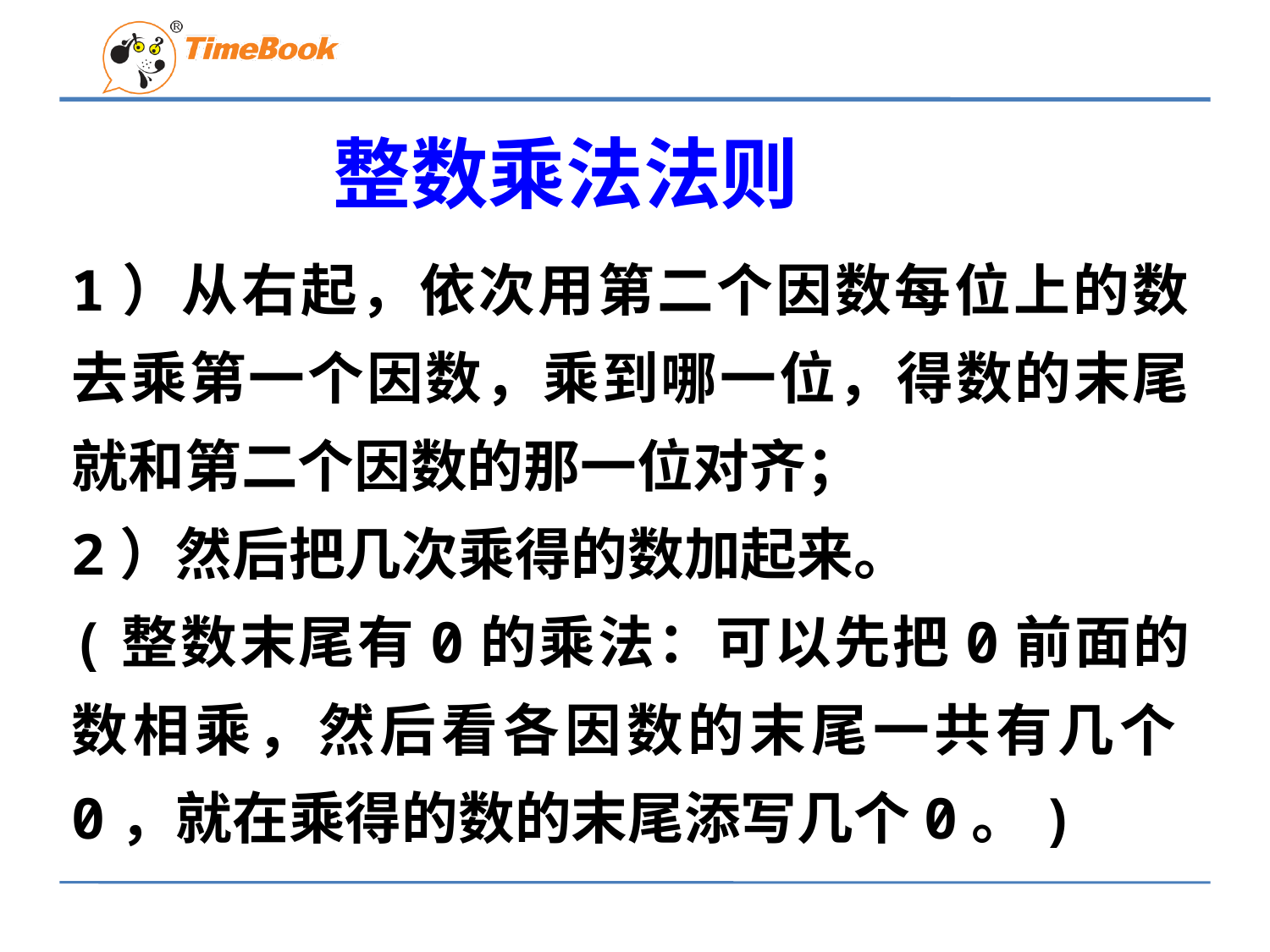

整数乘法法则
1）从右起，依次用第二个因数每位上的数去乘第一个因数，乘到哪一位，得数的末尾就和第二个因数的那一位对齐；
2）然后把几次乘得的数加起来。
(整数末尾有0的乘法：可以先把0前面的数相乘，然后看各因数的末尾一共有几个0，就在乘得的数的末尾添写几个0。)